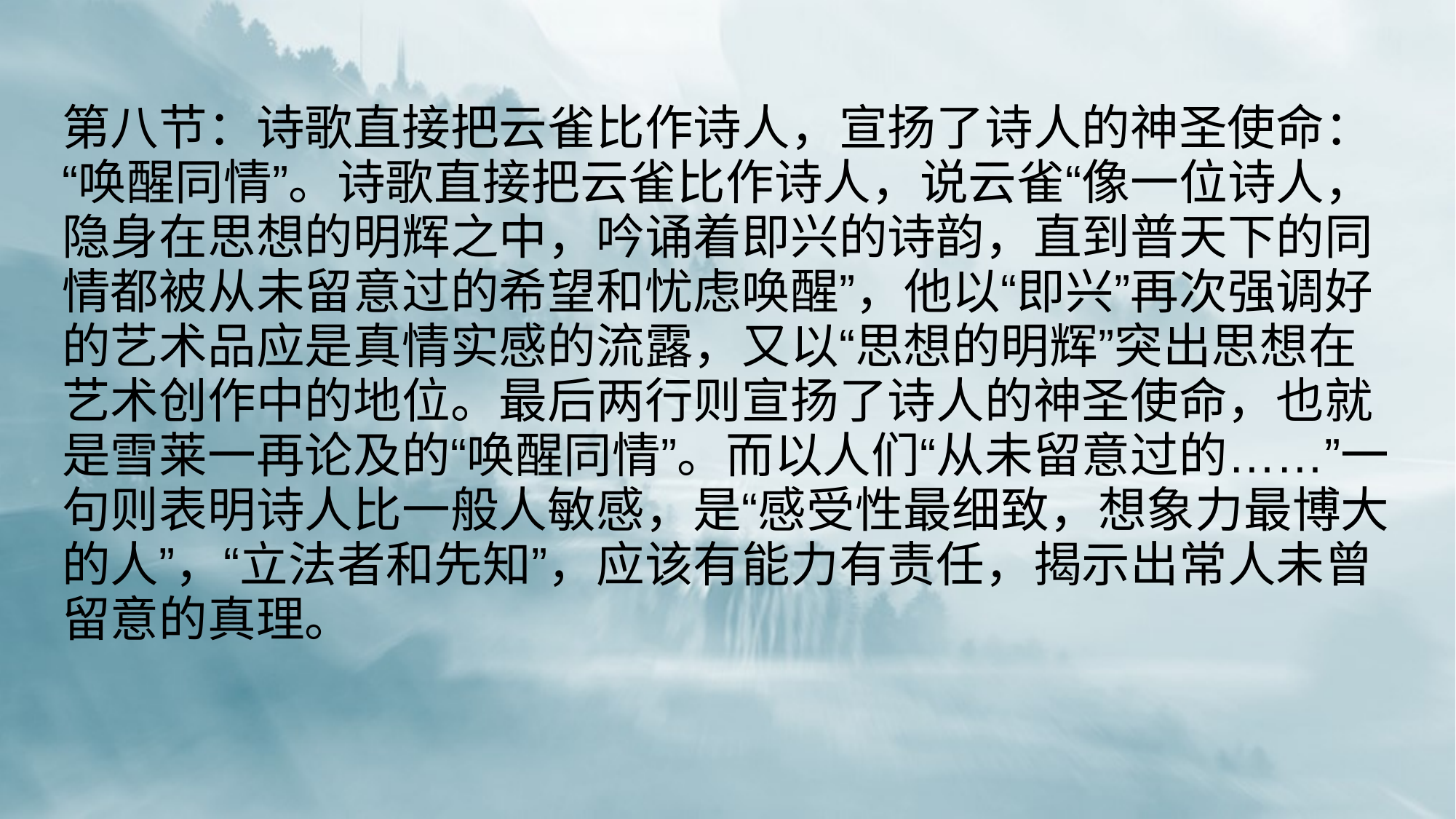

第八节：诗歌直接把云雀比作诗人，宣扬了诗人的神圣使命：“唤醒同情”。诗歌直接把云雀比作诗人，说云雀“像一位诗人，隐身在思想的明辉之中，吟诵着即兴的诗韵，直到普天下的同情都被从未留意过的希望和忧虑唤醒”，他以“即兴”再次强调好的艺术品应是真情实感的流露，又以“思想的明辉”突出思想在艺术创作中的地位。最后两行则宣扬了诗人的神圣使命，也就是雪莱一再论及的“唤醒同情”。而以人们“从未留意过的……”一句则表明诗人比一般人敏感，是“感受性最细致，想象力最博大的人”，“立法者和先知”，应该有能力有责任，揭示出常人未曾留意的真理。